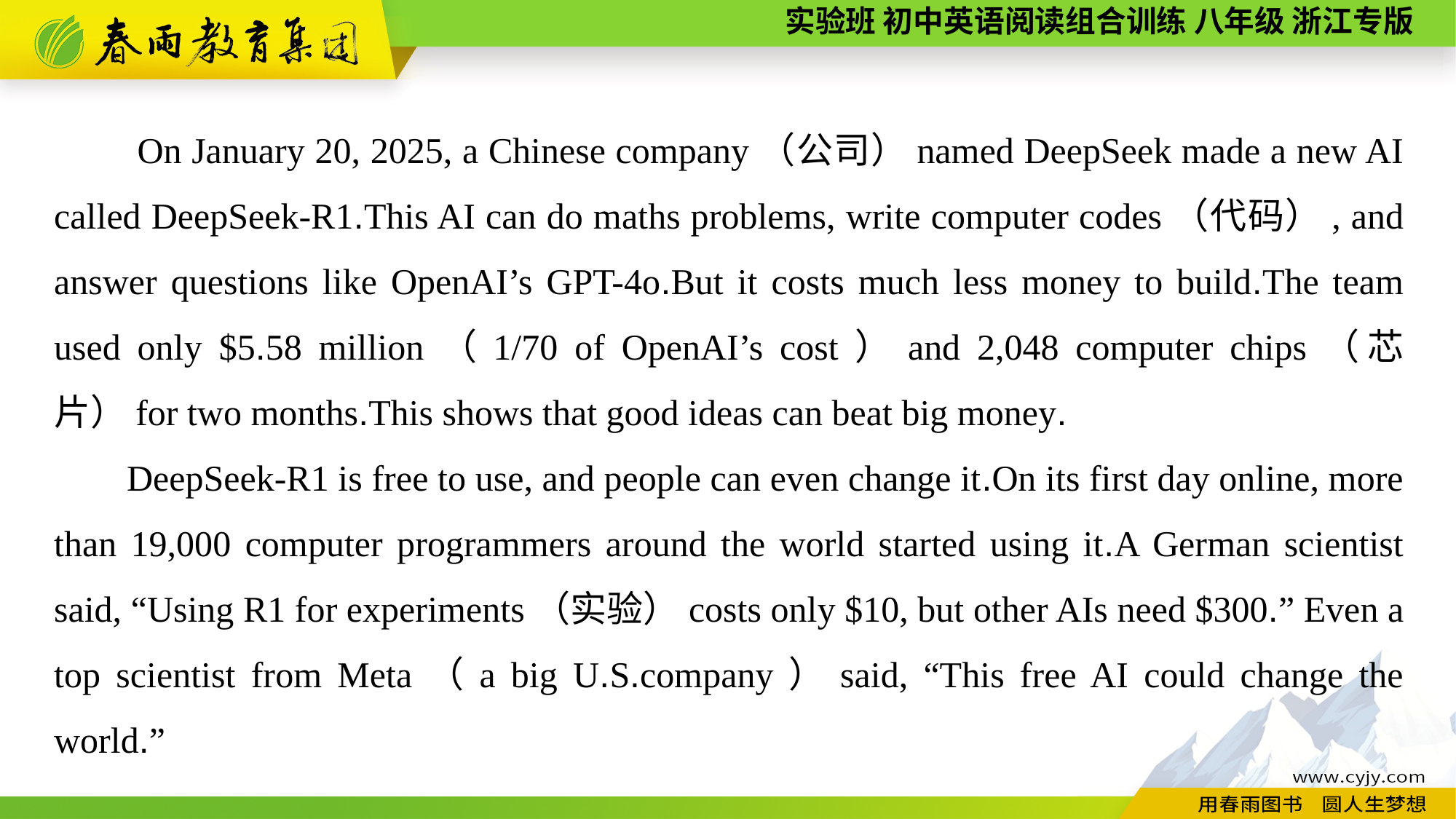

On January 20, 2025, a Chinese company（公司）named DeepSeek made a new AI called DeepSeek-R1.This AI can do maths problems, write computer codes（代码）, and answer questions like OpenAI’s GPT-4o.But it costs much less money to build.The team used only $5.58 million（1/70 of OpenAI’s cost）and 2,048 computer chips（芯片）for two months.This shows that good ideas can beat big money.
DeepSeek-R1 is free to use, and people can even change it.On its first day online, more than 19,000 computer programmers around the world started using it.A German scientist said, “Using R1 for experiments（实验）costs only $10, but other AIs need $300.” Even a top scientist from Meta（a big U.S.company）said, “This free AI could change the world.”